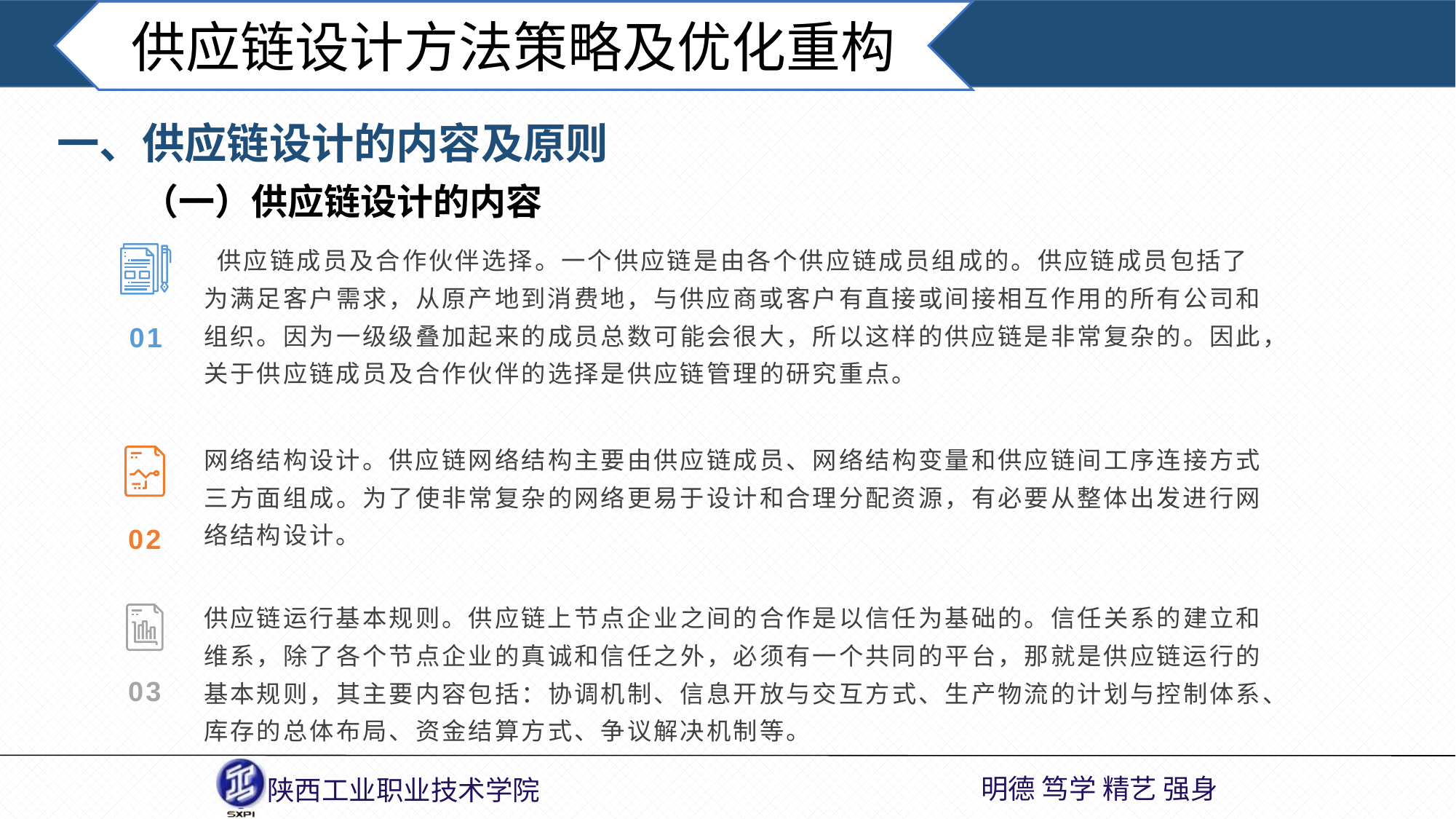

供应链设计方法策略及优化重构
一、供应链设计的内容及原则
（一）供应链设计的内容
 供应链成员及合作伙伴选择。一个供应链是由各个供应链成员组成的。供应链成员包括了为满足客户需求，从原产地到消费地，与供应商或客户有直接或间接相互作用的所有公司和组织。因为一级级叠加起来的成员总数可能会很大，所以这样的供应链是非常复杂的。因此，关于供应链成员及合作伙伴的选择是供应链管理的研究重点。

01
网络结构设计。供应链网络结构主要由供应链成员、网络结构变量和供应链间工序连接方式三方面组成。为了使非常复杂的网络更易于设计和合理分配资源，有必要从整体出发进行网络结构设计。

02
供应链运行基本规则。供应链上节点企业之间的合作是以信任为基础的。信任关系的建立和维系，除了各个节点企业的真诚和信任之外，必须有一个共同的平台，那就是供应链运行的基本规则，其主要内容包括：协调机制、信息开放与交互方式、生产物流的计划与控制体系、库存的总体布局、资金结算方式、争议解决机制等。

03